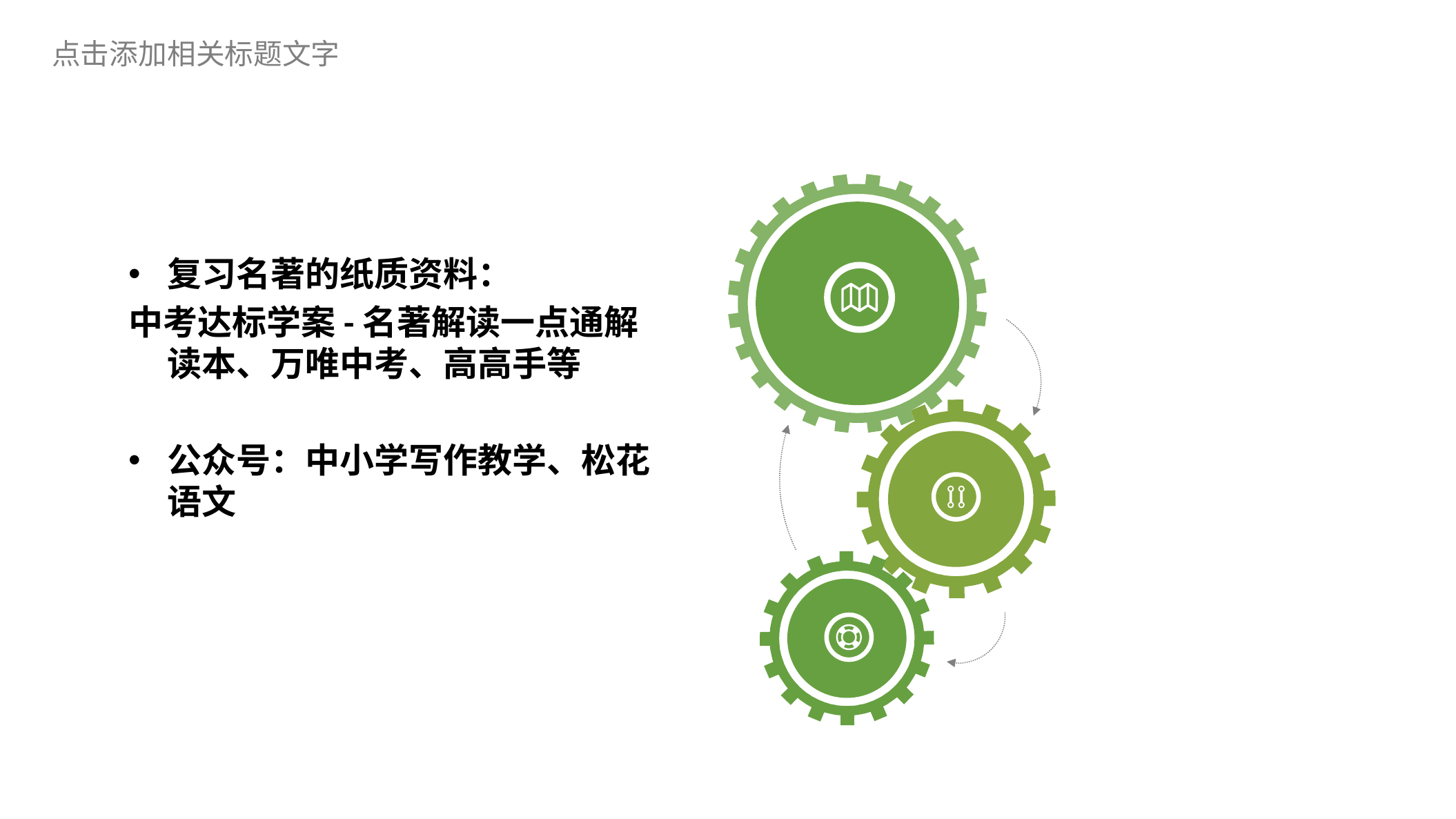

复习名著的纸质资料：
中考达标学案-名著解读一点通解读本、万唯中考、高高手等

公众号：中小学写作教学、松花语文